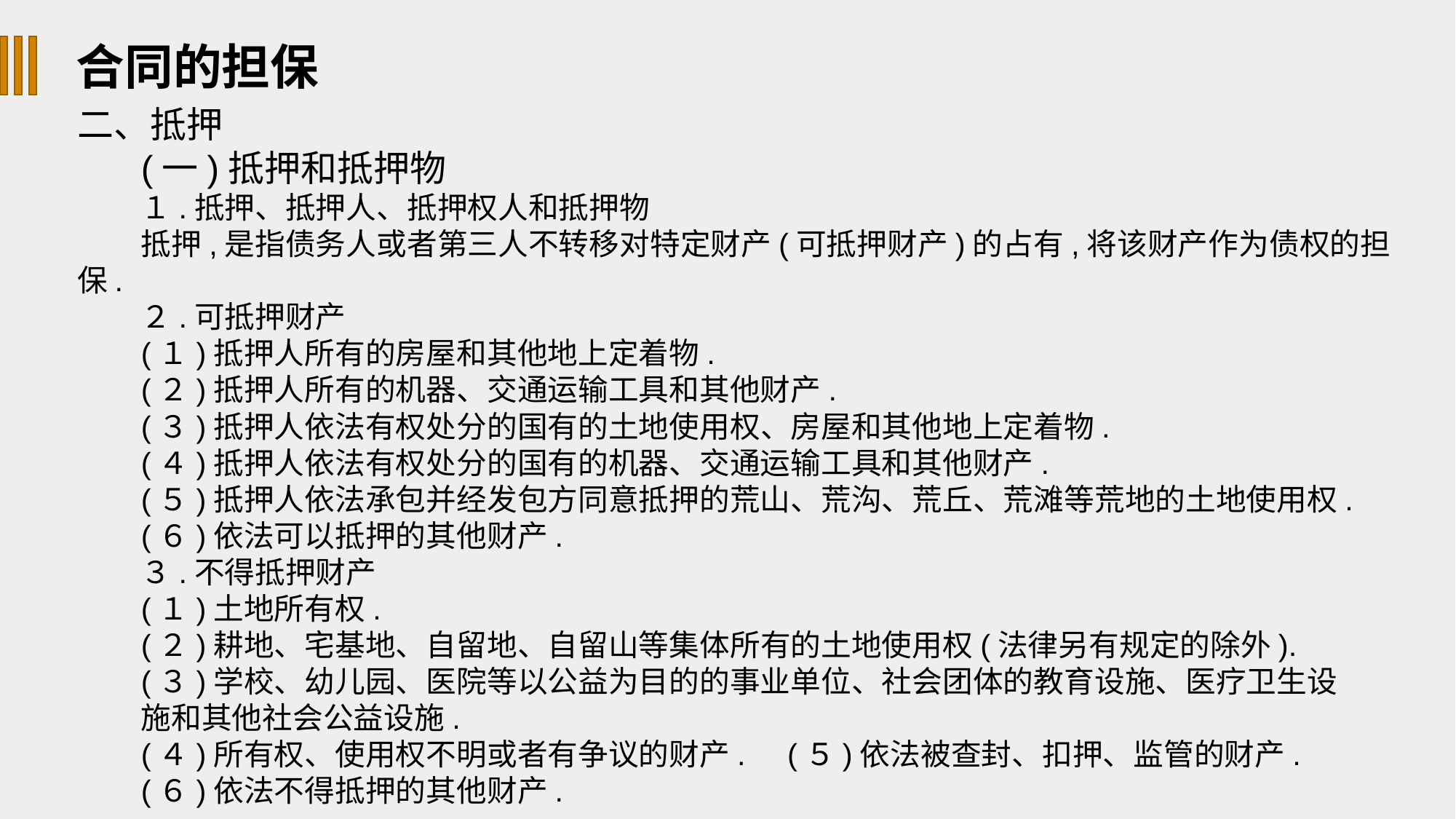

合同的担保

二、抵押
(一)抵押和抵押物
１.抵押、抵押人、抵押权人和抵押物
抵押,是指债务人或者第三人不转移对特定财产(可抵押财产)的占有,将该财产作为债权的担保.
２.可抵押财产
(１)抵押人所有的房屋和其他地上定着物.
(２)抵押人所有的机器、交通运输工具和其他财产.
(３)抵押人依法有权处分的国有的土地使用权、房屋和其他地上定着物.
(４)抵押人依法有权处分的国有的机器、交通运输工具和其他财产.
(５)抵押人依法承包并经发包方同意抵押的荒山、荒沟、荒丘、荒滩等荒地的土地使用权.
(６)依法可以抵押的其他财产.
３.不得抵押财产
(１)土地所有权.
(２)耕地、宅基地、自留地、自留山等集体所有的土地使用权(法律另有规定的除外).
(３)学校、幼儿园、医院等以公益为目的的事业单位、社会团体的教育设施、医疗卫生设
施和其他社会公益设施.
(４)所有权、使用权不明或者有争议的财产.     (５)依法被查封、扣押、监管的财产.
(６)依法不得抵押的其他财产.